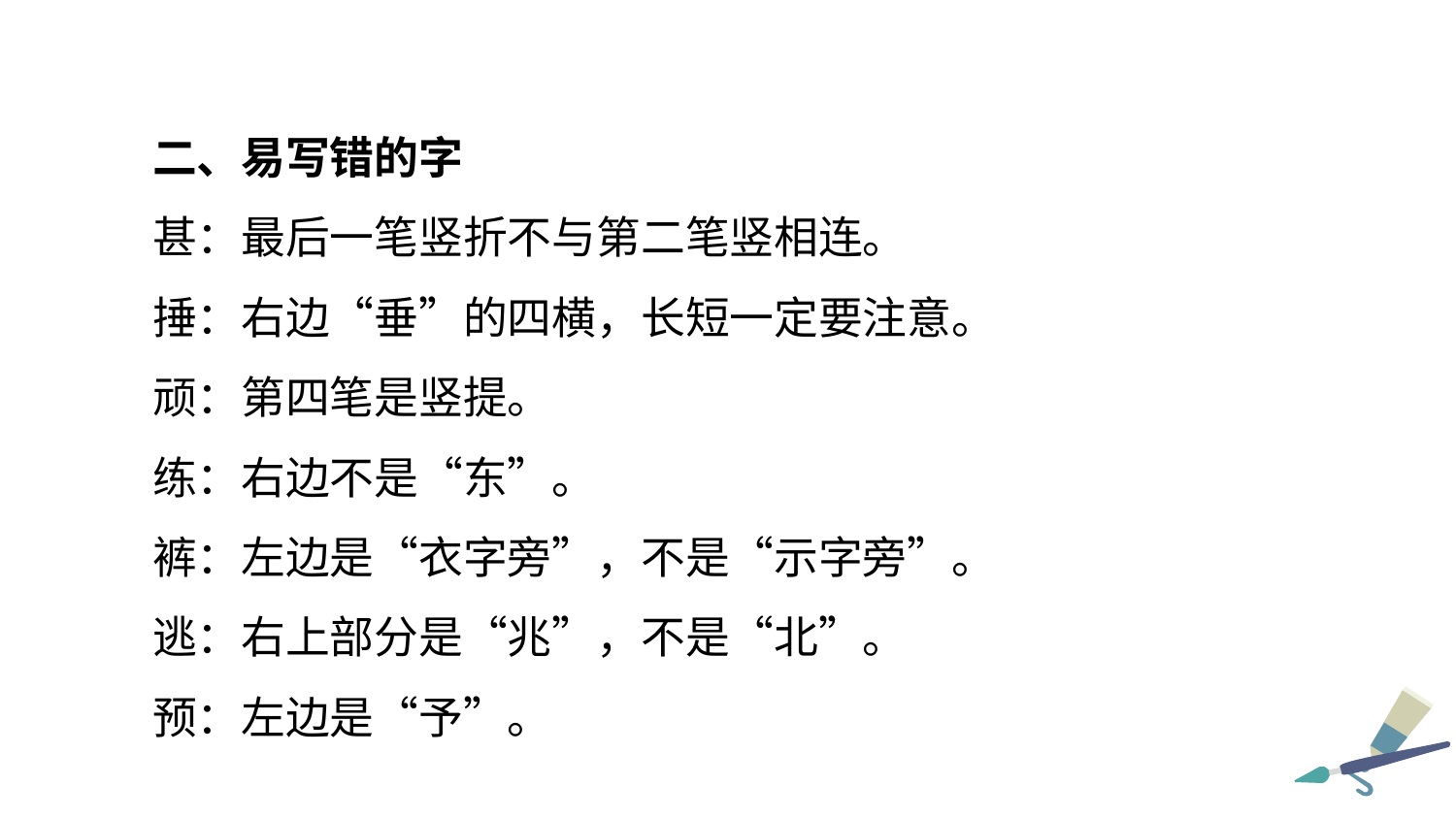

二、易写错的字
甚：最后一笔竖折不与第二笔竖相连。
捶：右边“垂”的四横，长短一定要注意。
顽：第四笔是竖提。
练：右边不是“东”。
裤：左边是“衣字旁”，不是“示字旁”。
逃：右上部分是“兆”，不是“北”。
预：左边是“予”。